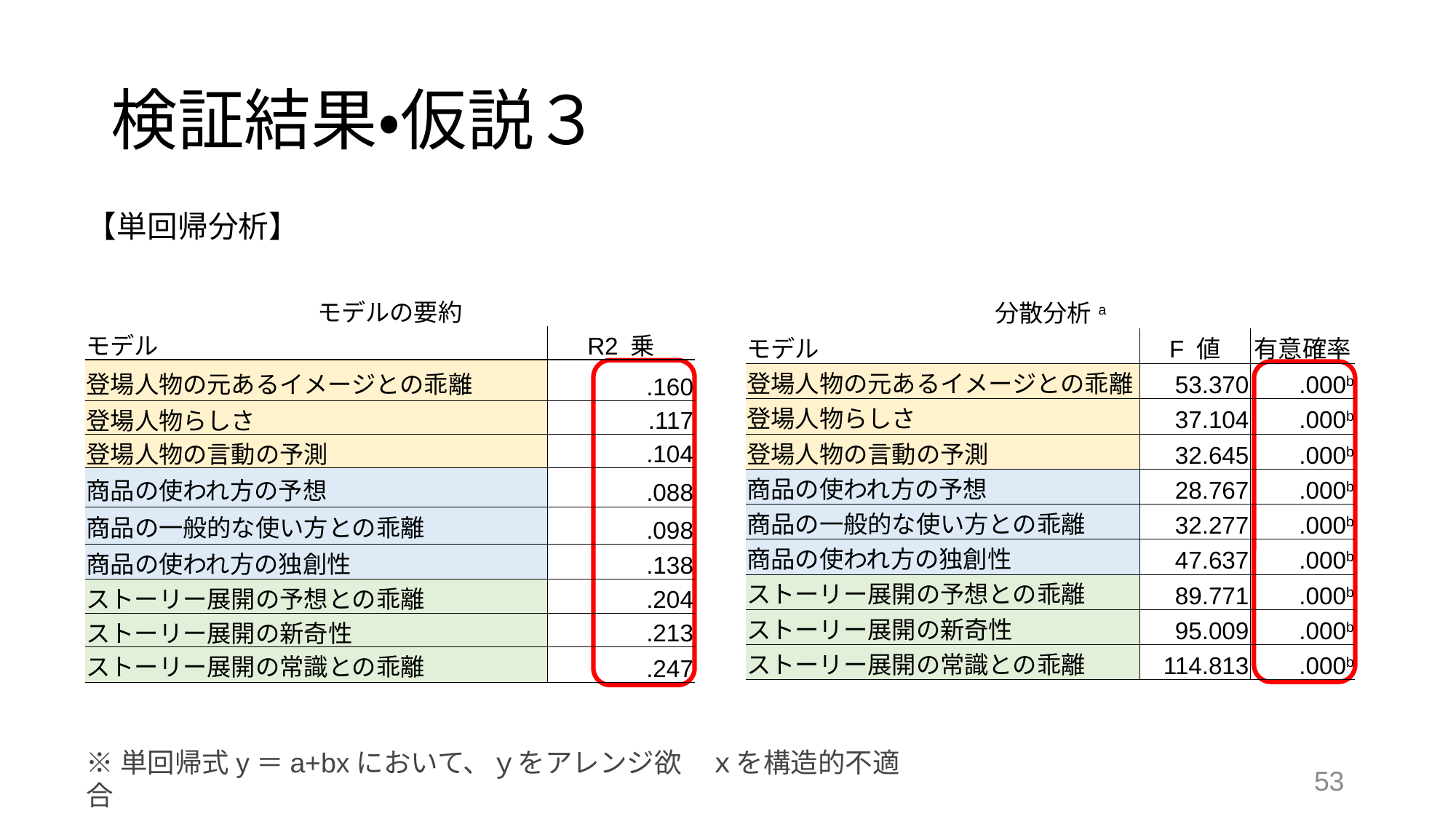

# 検証結果・仮説３
【単回帰分析】
| モデルの要約 |  |
| --- | --- |
| モデル | R2 乗 |
| 登場人物の元あるイメージとの乖離 | .160 |
| 登場人物らしさ | .117 |
| 登場人物の言動の予測 | .104 |
| 商品の使われ方の予想 | .088 |
| 商品の一般的な使い方との乖離 | .098 |
| 商品の使われ方の独創性 | .138 |
| ストーリー展開の予想との乖離 | .204 |
| ストーリー展開の新奇性 | .213 |
| ストーリー展開の常識との乖離 | .247 |
| 分散分析a |  |  |
| --- | --- | --- |
| モデル | F 値 | 有意確率 |
| 登場人物の元あるイメージとの乖離 | 53.370 | .000b |
| 登場人物らしさ | 37.104 | .000b |
| 登場人物の言動の予測 | 32.645 | .000b |
| 商品の使われ方の予想 | 28.767 | .000b |
| 商品の一般的な使い方との乖離 | 32.277 | .000b |
| 商品の使われ方の独創性 | 47.637 | .000b |
| ストーリー展開の予想との乖離 | 89.771 | .000b |
| ストーリー展開の新奇性 | 95.009 | .000b |
| ストーリー展開の常識との乖離 | 114.813 | .000b |

※単回帰式y＝a+bxにおいて、ｙをアレンジ欲　ｘを構造的不適合
53